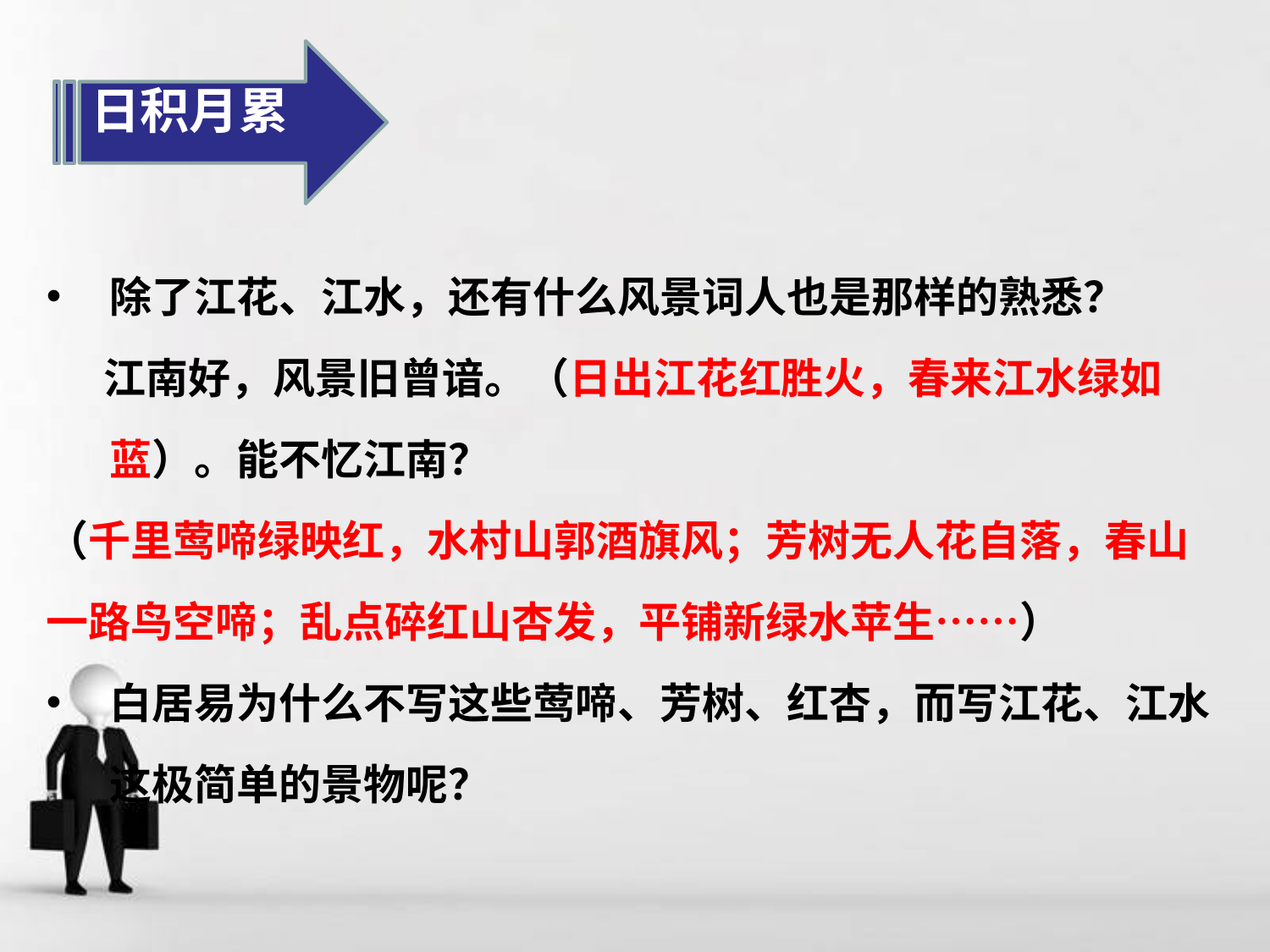

日积月累
除了江花、江水，还有什么风景词人也是那样的熟悉？
     江南好，风景旧曾谙。（日出江花红胜火，春来江水绿如蓝）。能不忆江南？
（千里莺啼绿映红，水村山郭酒旗风；芳树无人花自落，春山一路鸟空啼；乱点碎红山杏发，平铺新绿水苹生……）
白居易为什么不写这些莺啼、芳树、红杏，而写江花、江水这极简单的景物呢？